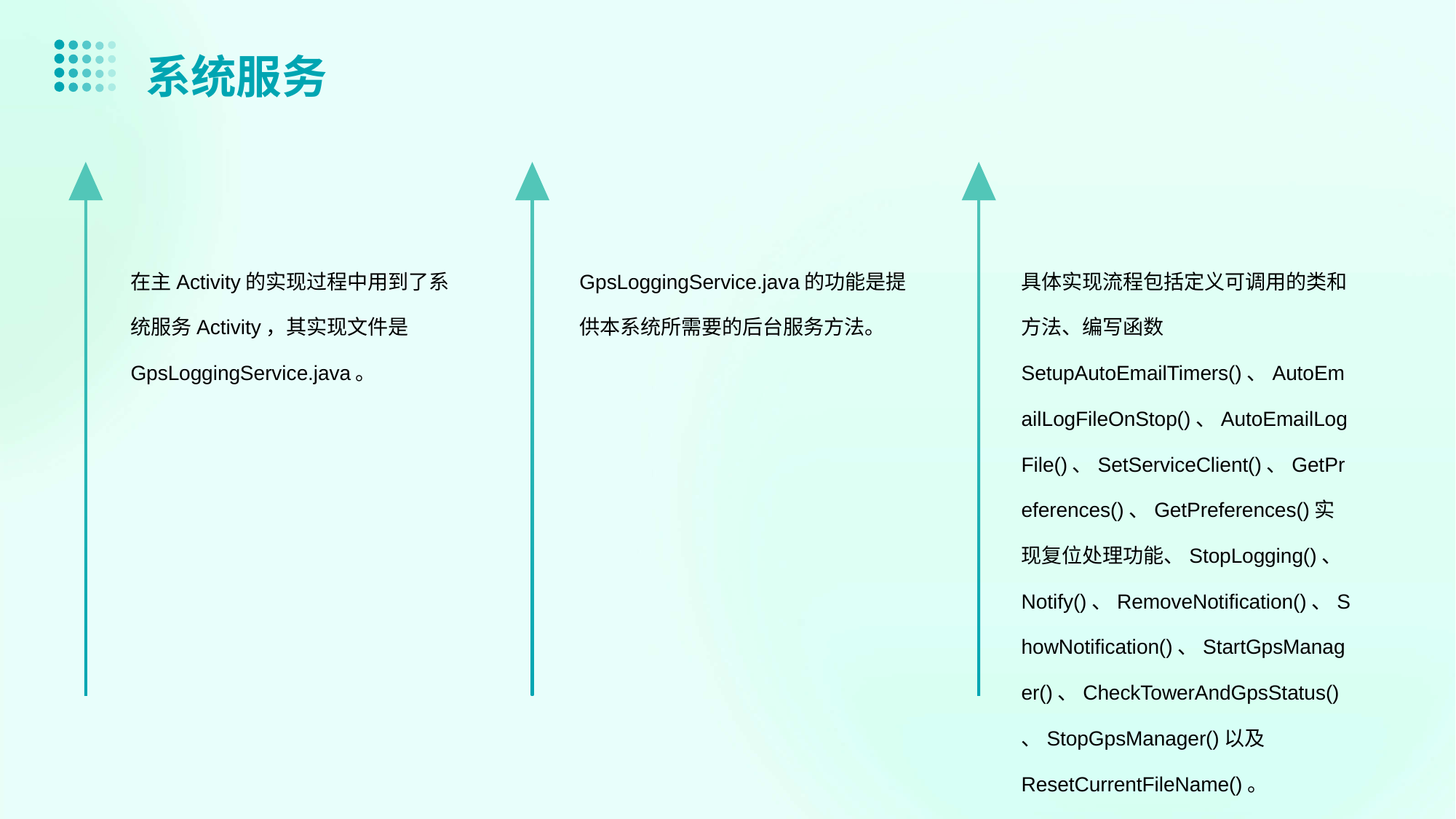

系统服务

在主Activity的实现过程中用到了系统服务Activity，其实现文件是GpsLoggingService.java。
GpsLoggingService.java的功能是提供本系统所需要的后台服务方法。
具体实现流程包括定义可调用的类和方法、编写函数SetupAutoEmailTimers()、AutoEmailLogFileOnStop()、AutoEmailLogFile()、SetServiceClient()、GetPreferences()、GetPreferences()实现复位处理功能、StopLogging()、Notify()、RemoveNotification()、ShowNotification()、StartGpsManager()、CheckTowerAndGpsStatus()、StopGpsManager()以及ResetCurrentFileName()。